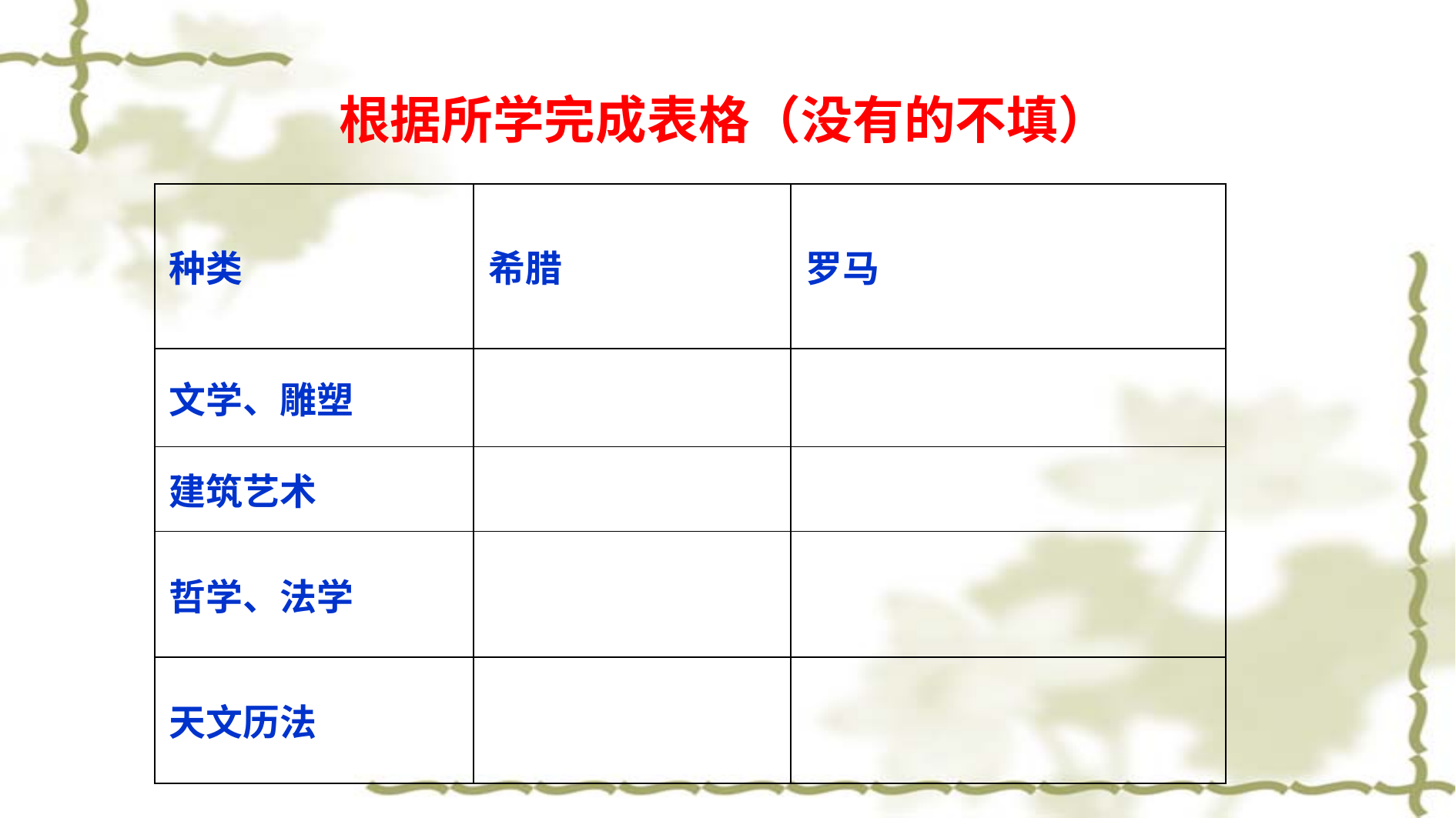

根据所学完成表格（没有的不填）
| 种类 | 希腊 | 罗马 |
| --- | --- | --- |
| 文学、雕塑 |  |  |
| 建筑艺术 |  |  |
| 哲学、法学 |  |  |
| 天文历法 |  |  |